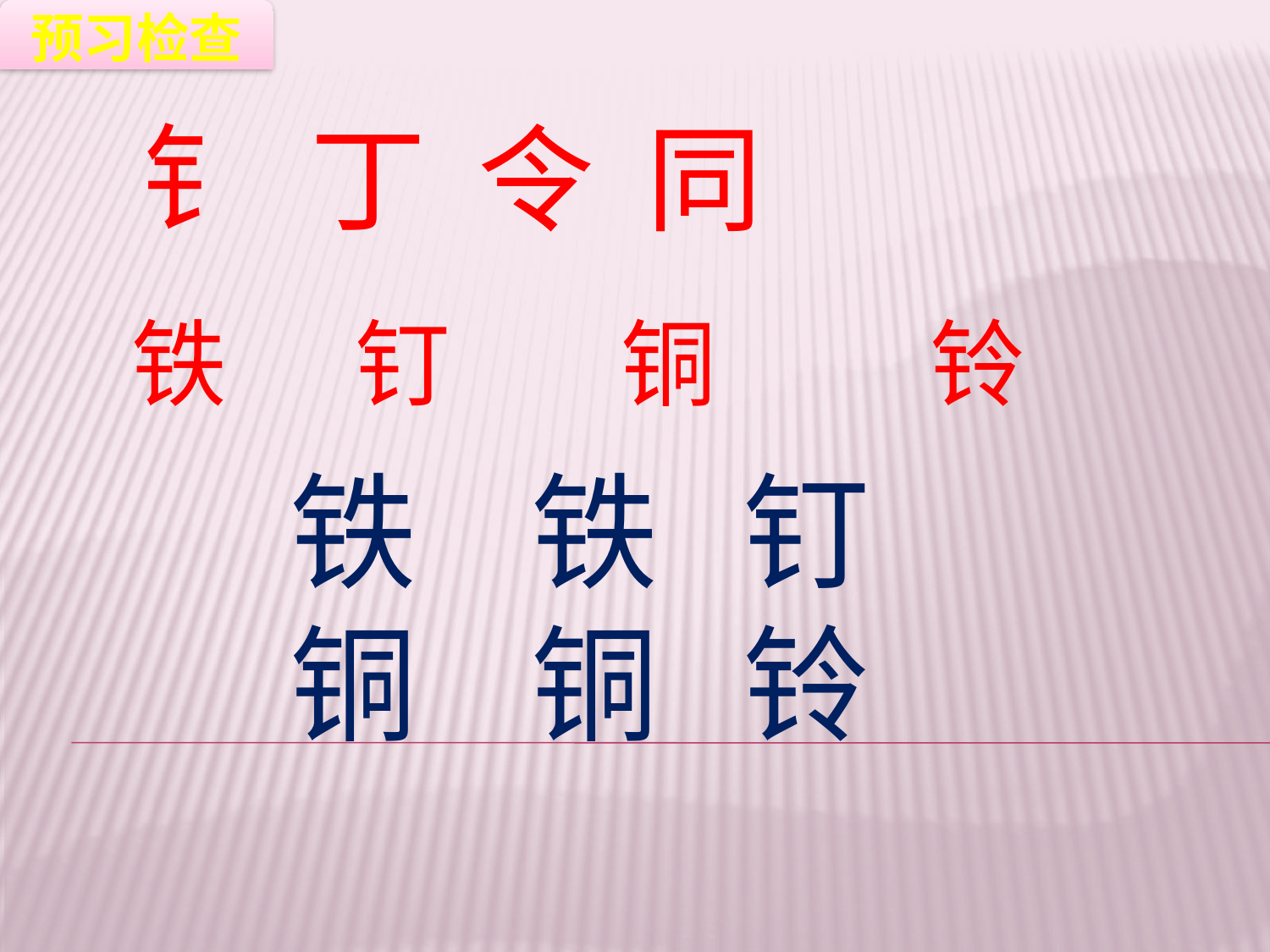

预习检查
钅  丁  令  同
铁      钉        铜          铃
铁    铁   钉
铜    铜   铃